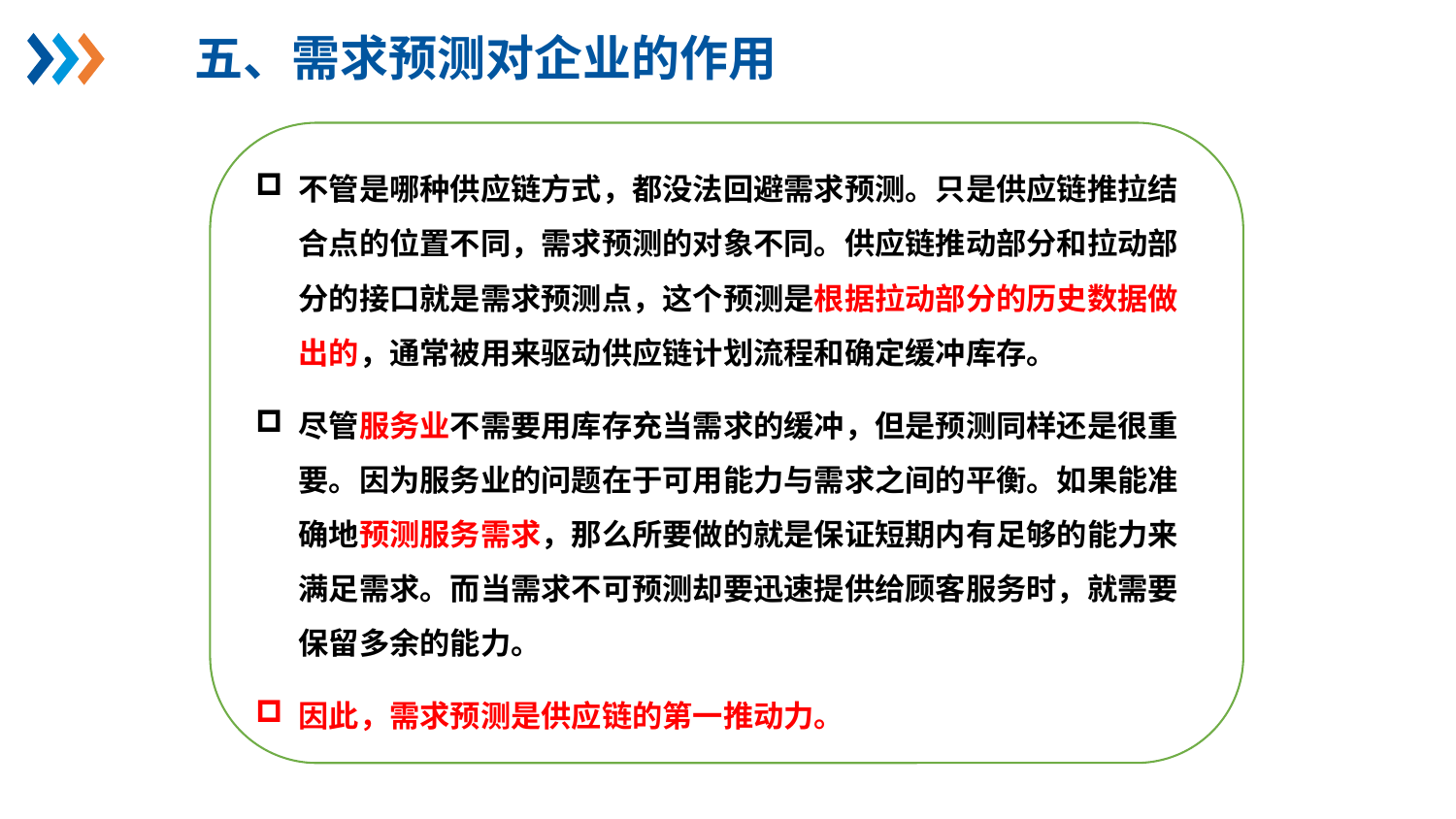

五、需求预测对企业的作用
不管是哪种供应链方式，都没法回避需求预测。只是供应链推拉结合点的位置不同，需求预测的对象不同。供应链推动部分和拉动部分的接口就是需求预测点，这个预测是根据拉动部分的历史数据做出的，通常被用来驱动供应链计划流程和确定缓冲库存。
尽管服务业不需要用库存充当需求的缓冲，但是预测同样还是很重要。因为服务业的问题在于可用能力与需求之间的平衡。如果能准确地预测服务需求，那么所要做的就是保证短期内有足够的能力来满足需求。而当需求不可预测却要迅速提供给顾客服务时，就需要保留多余的能力。
因此，需求预测是供应链的第一推动力。